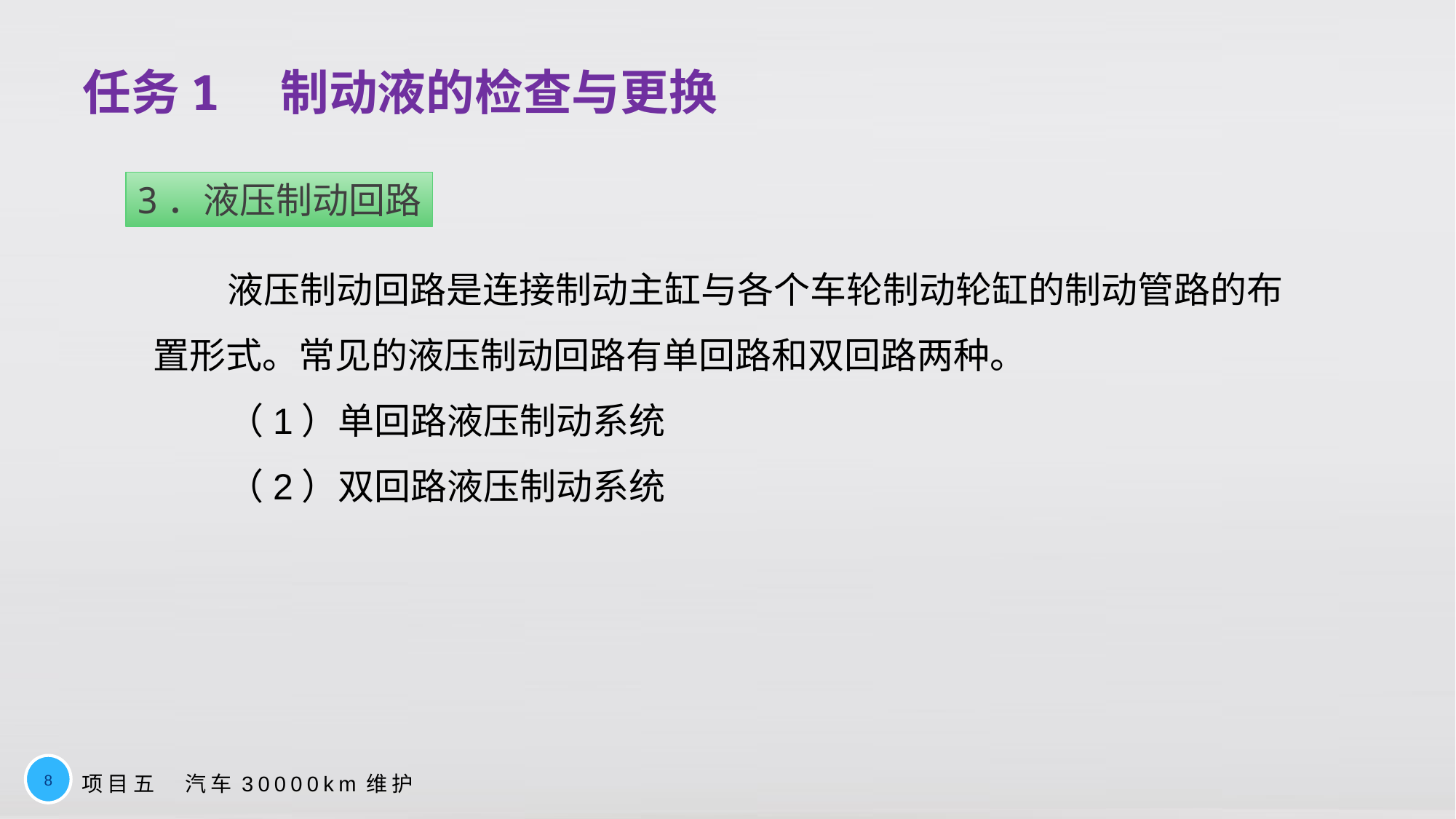

# 任务1　制动液的检查与更换
3．液压制动回路
液压制动回路是连接制动主缸与各个车轮制动轮缸的制动管路的布置形式。常见的液压制动回路有单回路和双回路两种。
（1）单回路液压制动系统
（2）双回路液压制动系统
8